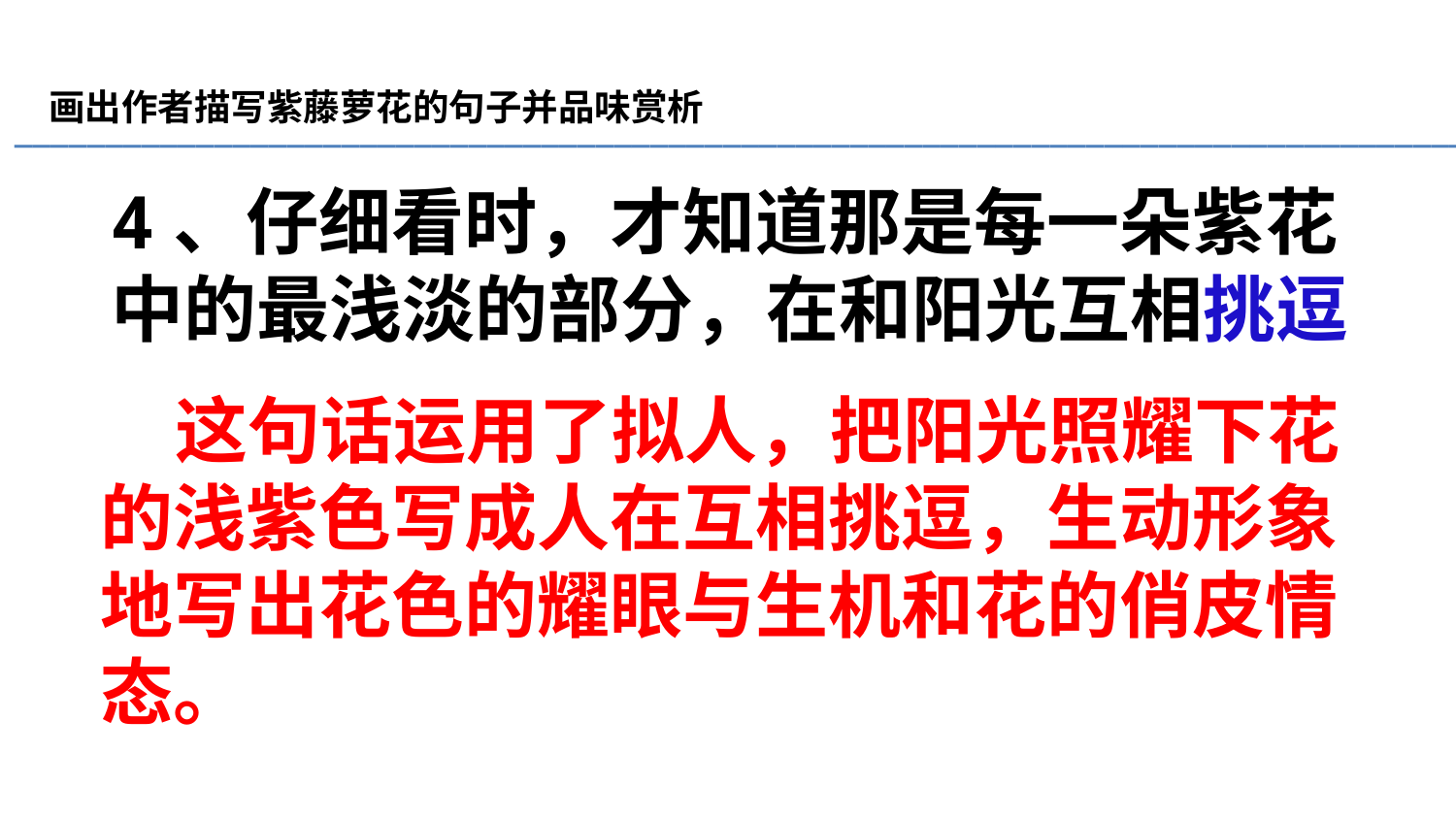

画出作者描写紫藤萝花的句子并品味赏析
________________________________________________________________________________
4、仔细看时，才知道那是每一朵紫花中的最浅淡的部分，在和阳光互相挑逗
    这句话运用了拟人，把阳光照耀下花的浅紫色写成人在互相挑逗，生动形象地写出花色的耀眼与生机和花的俏皮情态。